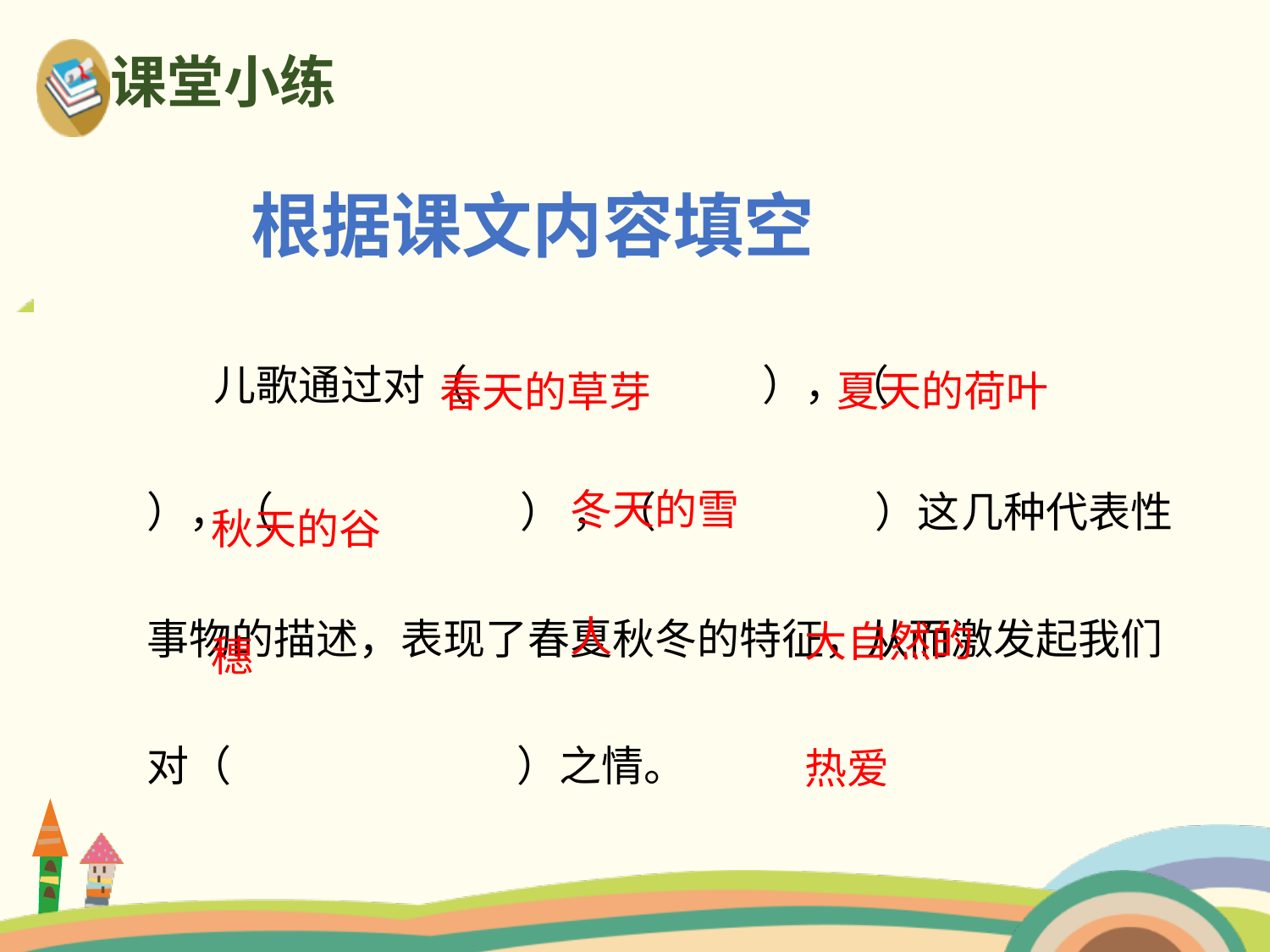

课堂小练
根据课文内容填空
      儿歌通过对（                               ），（                                 ），（                          ） ，（                       ）这几种代表性事物的描述，表现了春夏秋冬的特征，从而激发起我们对（                              ）之情。
夏天的荷叶
春天的草芽
冬天的雪人
秋天的谷穗
大自然的热爱